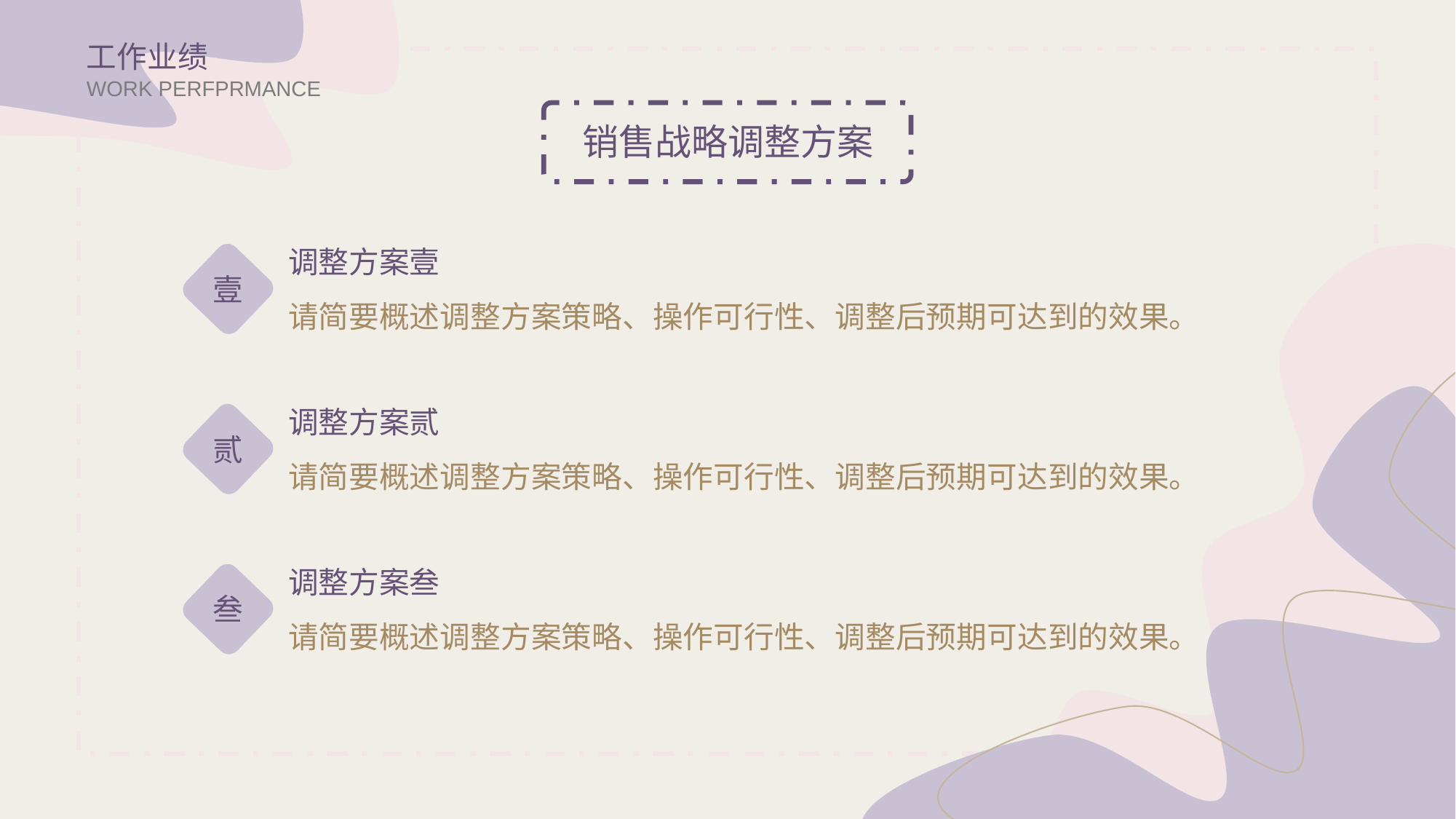

工作业绩
WORK PERFPRMANCE
销售战略调整方案
调整方案壹
请简要概述调整方案策略、操作可行性、调整后预期可达到的效果。

壹
调整方案贰
请简要概述调整方案策略、操作可行性、调整后预期可达到的效果。

贰
调整方案叁
请简要概述调整方案策略、操作可行性、调整后预期可达到的效果。

叁